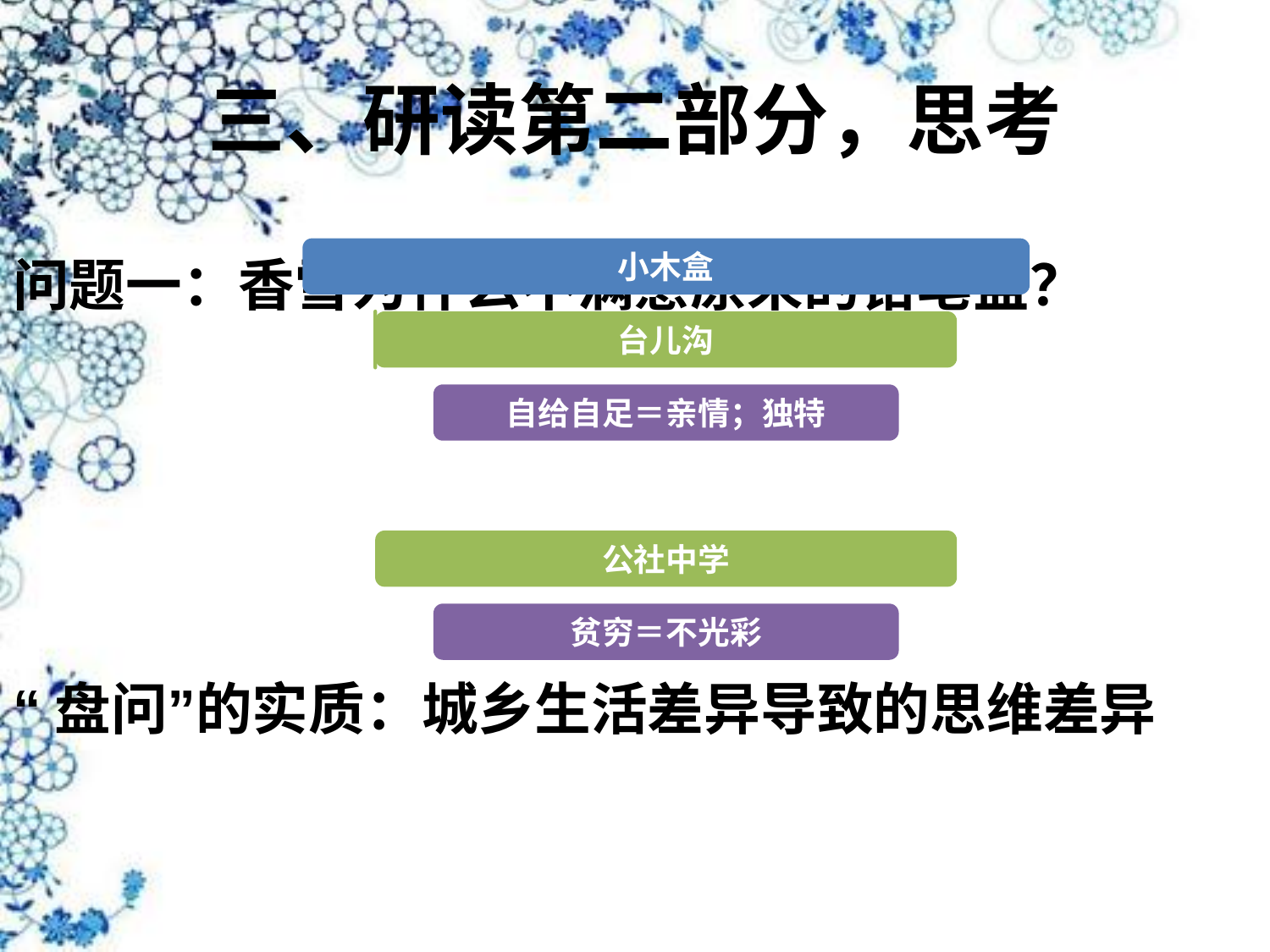

# 三、研读第二部分，思考
小木盒
台儿沟
自给自足＝亲情；独特
公社中学
贫穷＝不光彩
问题一：香雪为什么不满意原来的铅笔盒？

“盘问”的实质：城乡生活差异导致的思维差异